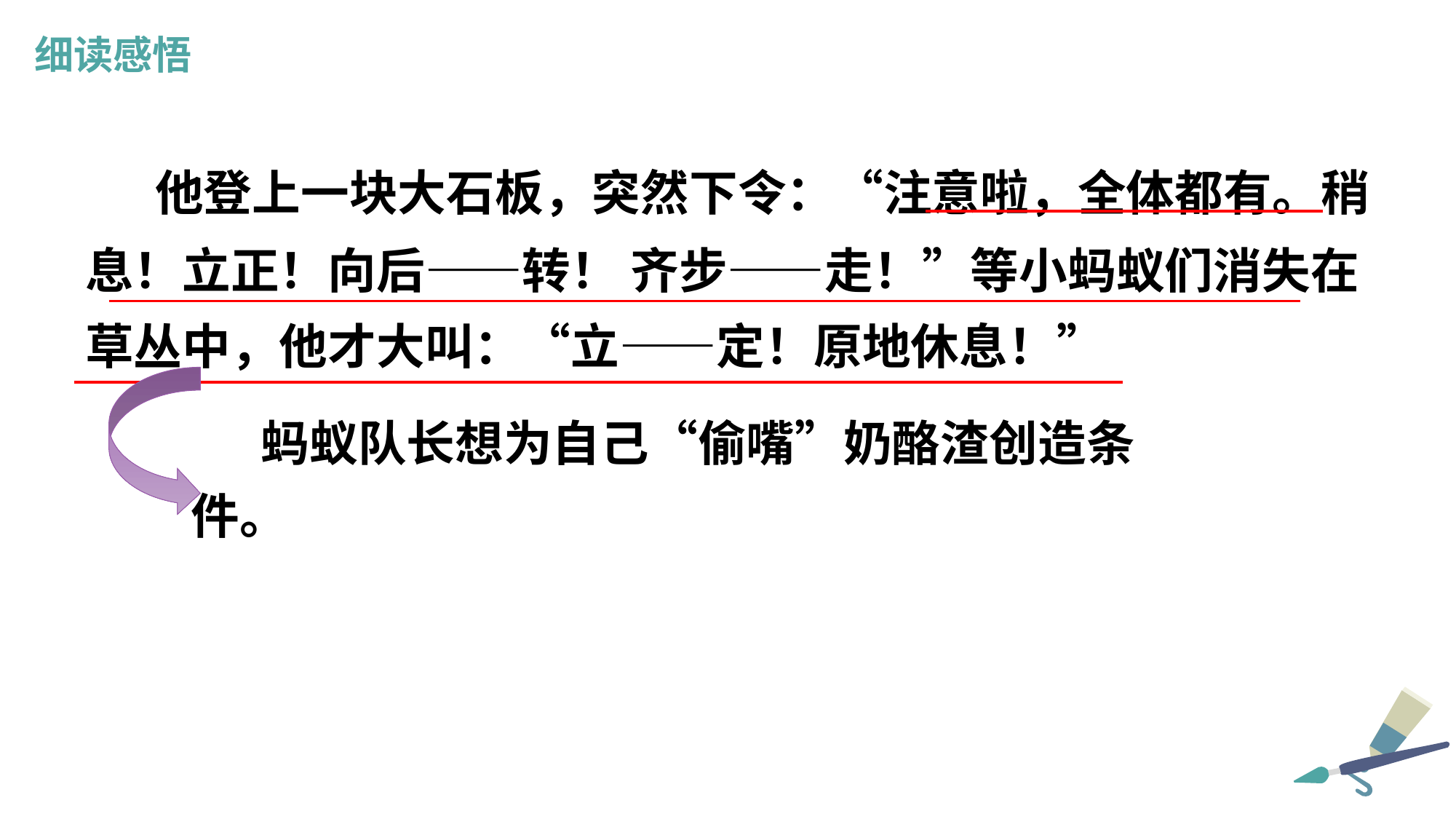

细读感悟
    他登上一块大石板，突然下令：“注意啦，全体都有。稍息！立正！向后——转！ 齐步——走！”等小蚂蚁们消失在草丛中，他才大叫：“立——定！原地休息！”

    蚂蚁队长想为自己“偷嘴”奶酪渣创造条件。